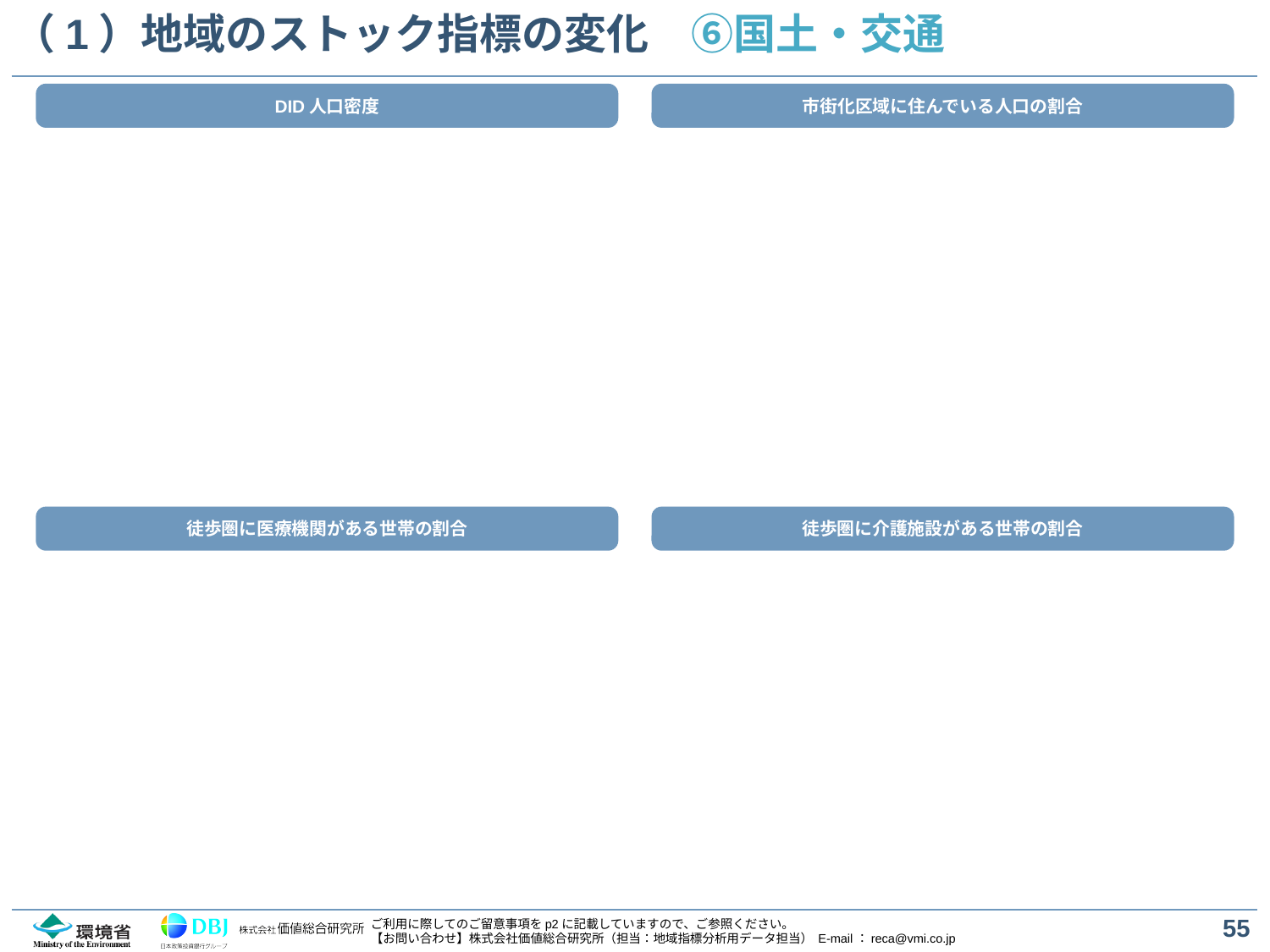

# （1）地域のストック指標の変化　⑥国土・交通
DID人口密度
市街化区域に住んでいる人口の割合
徒歩圏に医療機関がある世帯の割合
徒歩圏に介護施設がある世帯の割合
55